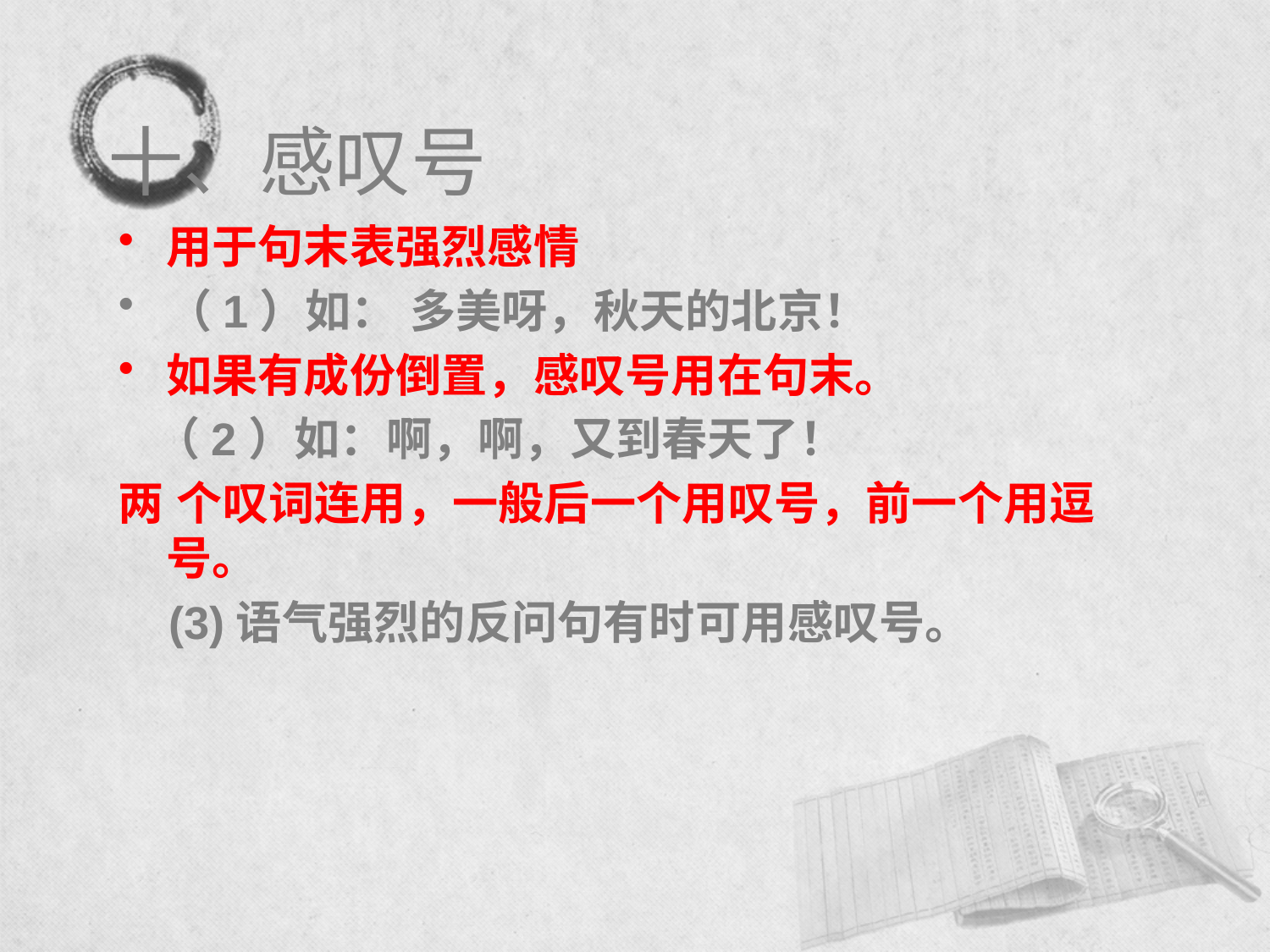

# 十、感叹号
用于句末表强烈感情
（1）如： 多美呀，秋天的北京！
如果有成份倒置，感叹号用在句末。
  （2）如：啊，啊，又到春天了！
两 个叹词连用，一般后一个用叹号，前一个用逗号。
    (3)语气强烈的反问句有时可用感叹号。